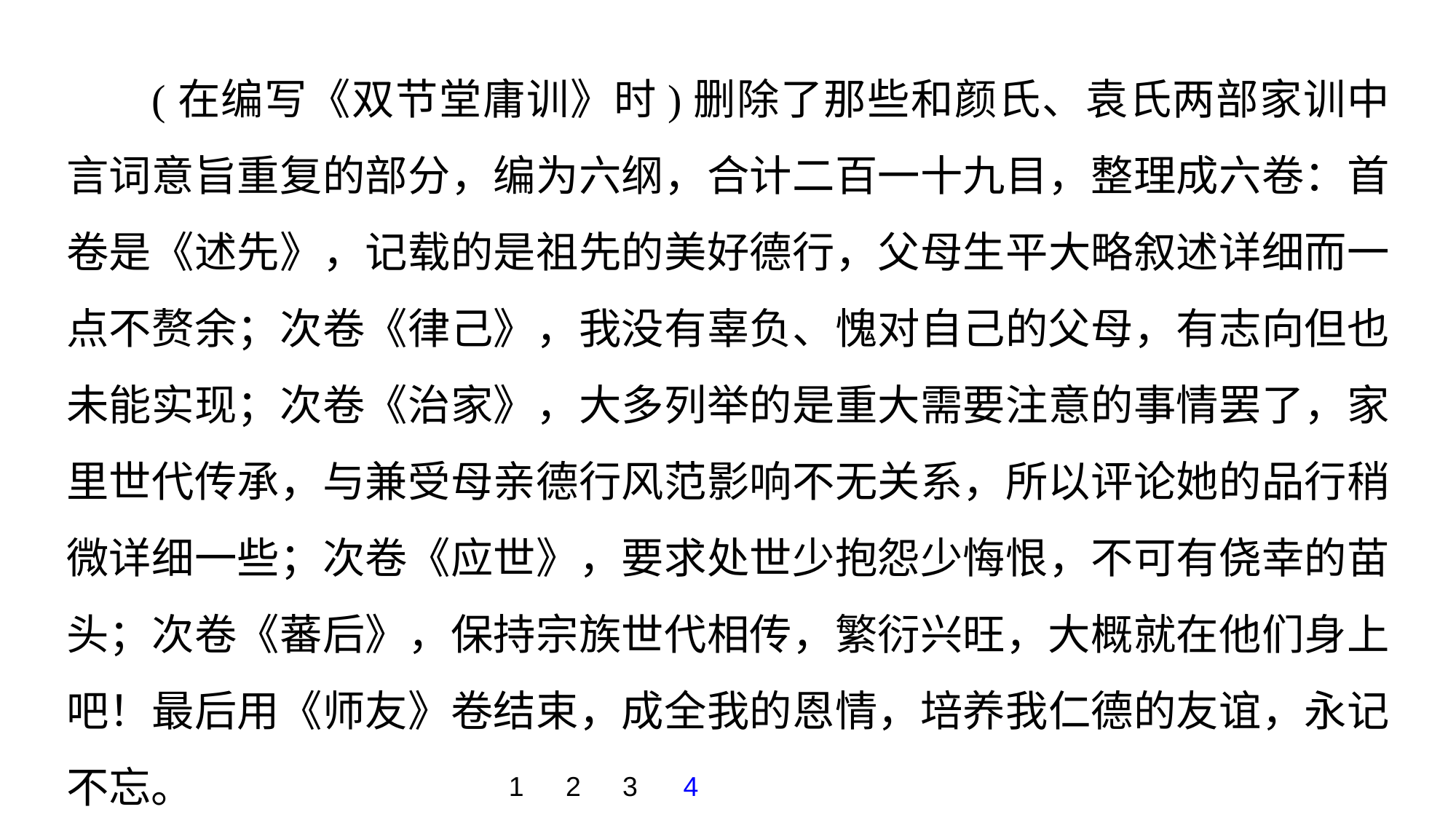

(在编写《双节堂庸训》时)删除了那些和颜氏、袁氏两部家训中言词意旨重复的部分，编为六纲，合计二百一十九目，整理成六卷：首卷是《述先》，记载的是祖先的美好德行，父母生平大略叙述详细而一点不赘余；次卷《律己》，我没有辜负、愧对自己的父母，有志向但也未能实现；次卷《治家》，大多列举的是重大需要注意的事情罢了，家里世代传承，与兼受母亲德行风范影响不无关系，所以评论她的品行稍微详细一些；次卷《应世》，要求处世少抱怨少悔恨，不可有侥幸的苗头；次卷《蕃后》，保持宗族世代相传，繁衍兴旺，大概就在他们身上吧！最后用《师友》卷结束，成全我的恩情，培养我仁德的友谊，永记不忘。
1
2
3
4